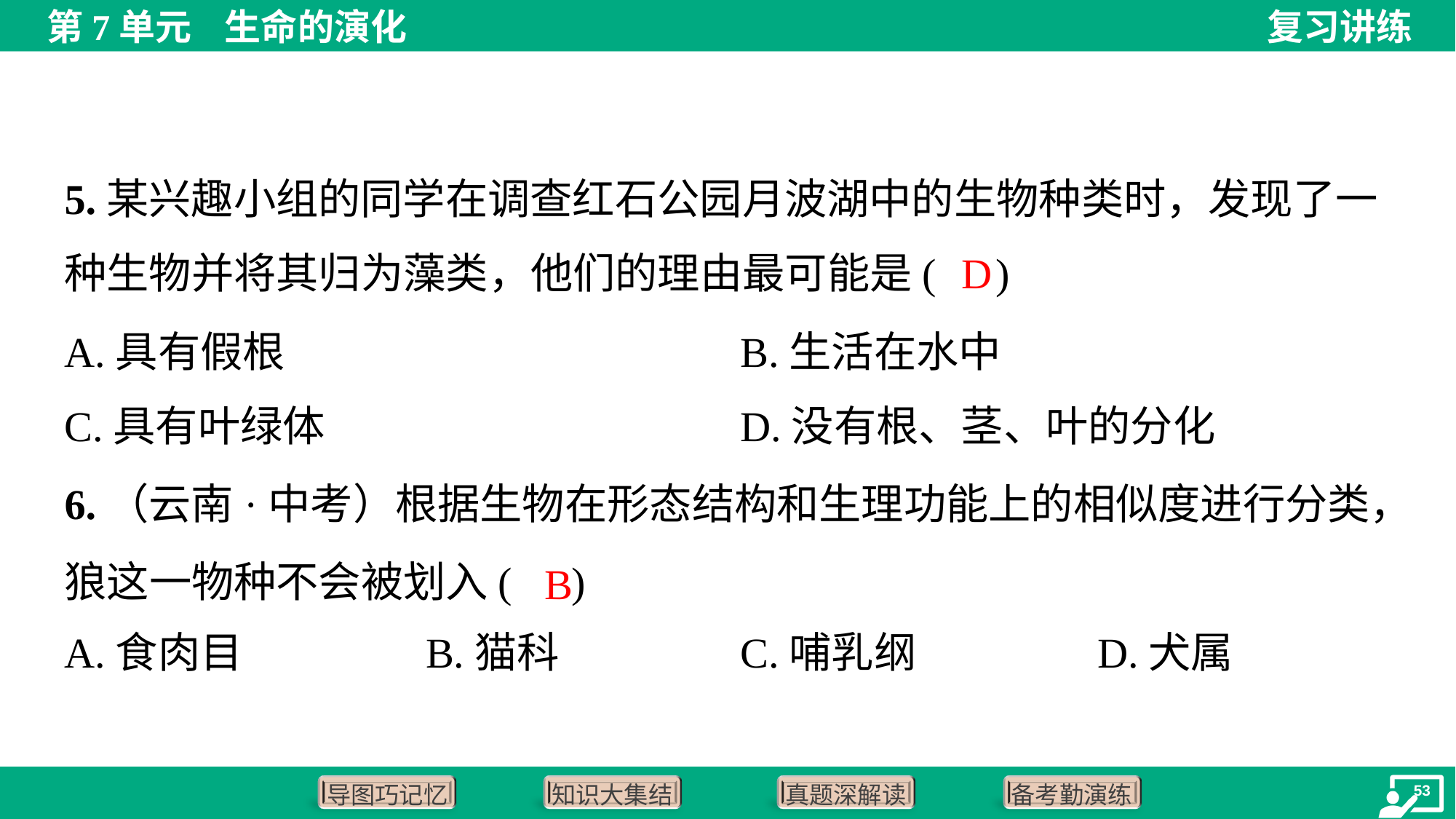

5.某兴趣小组的同学在调查红石公园月波湖中的生物种类时，发现了一
种生物并将其归为藻类，他们的理由最可能是(     )
D
A.具有假根	B.生活在水中
C.具有叶绿体	D.没有根、茎、叶的分化
6.（云南·中考）根据生物在形态结构和生理功能上的相似度进行分类，狼这一物种不会被划入(     )
B
A.食肉目	B.猫科	C.哺乳纲	D.犬属